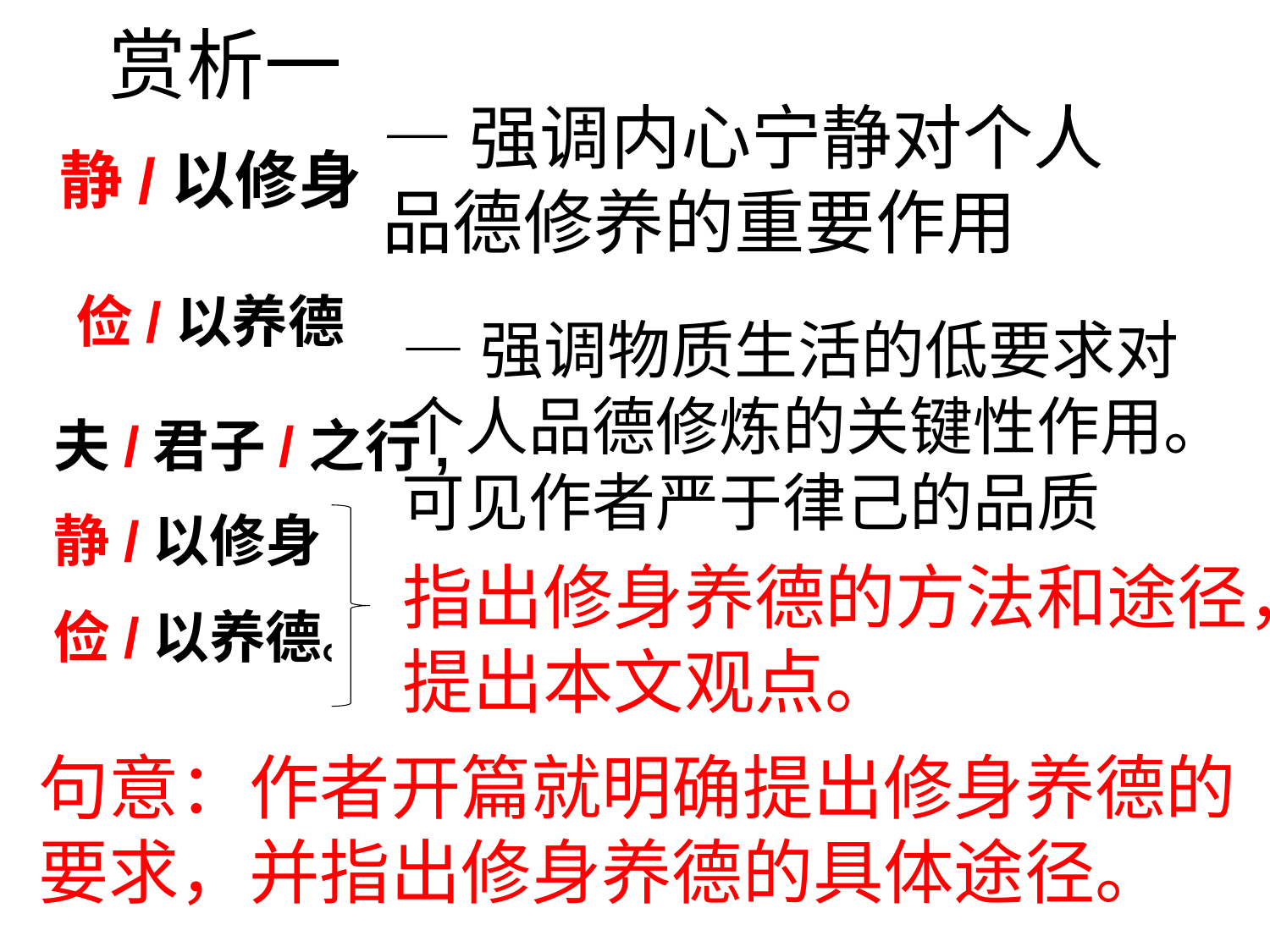

# 赏析一
—强调内心宁静对个人品德修养的重要作用
静/以修身
俭/以养德
—强调物质生活的低要求对个人品德修炼的关键性作用。可见作者严于律己的品质
夫/君子/之行,
静/以修身,
俭/以养德。

指出修身养德的方法和途径，
提出本文观点。
句意：作者开篇就明确提出修身养德的
要求，并指出修身养德的具体途径。